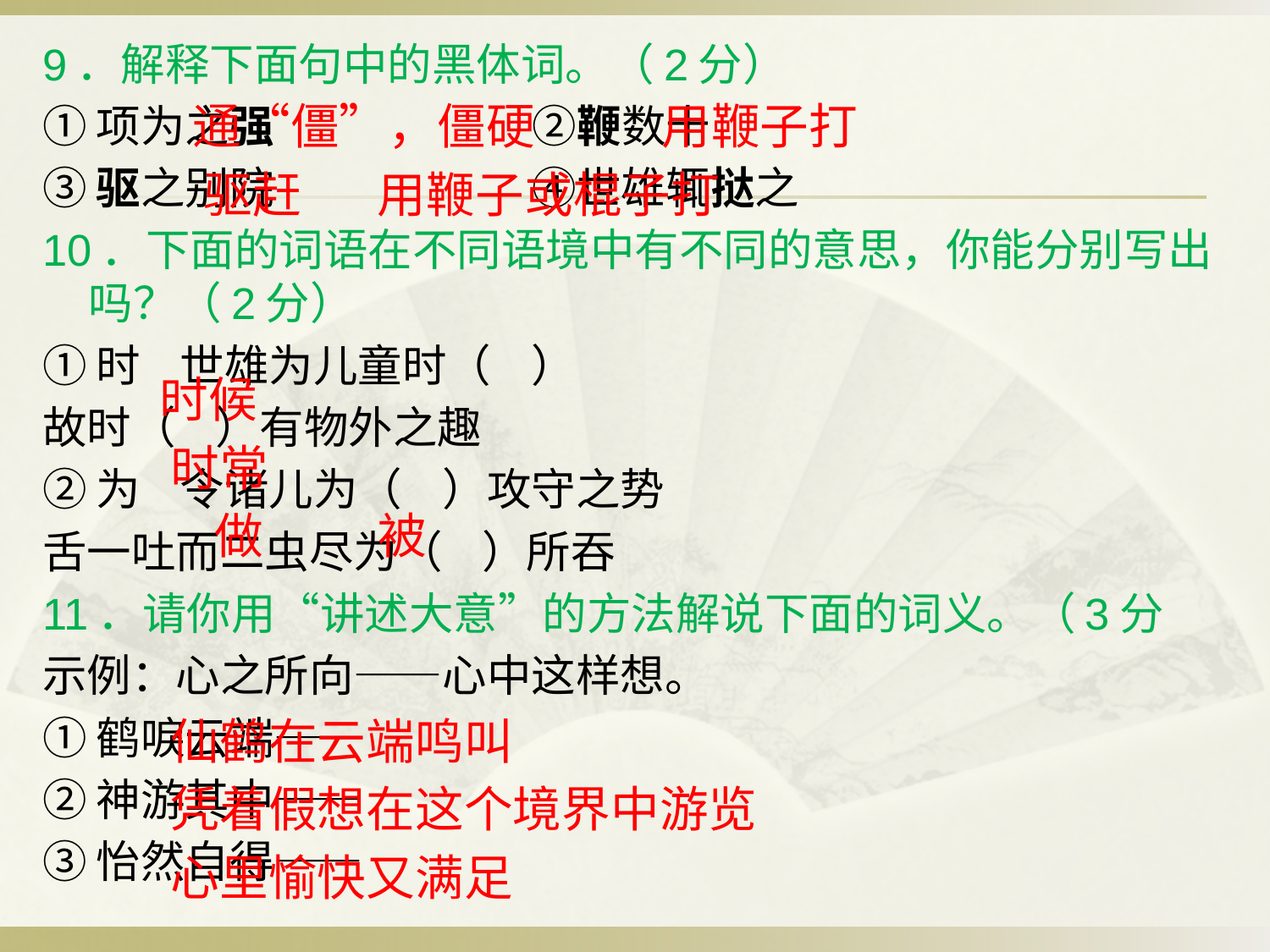

9．解释下面句中的黑体词。（2分）
①项为之强                          ②鞭数十
③驱之别院                          ④世雄辄挞之
10．下面的词语在不同语境中有不同的意思，你能分别写出吗？（2分）
①时    世雄为儿童时（    ）
故时（    ）有物外之趣
②为    令诸儿为（    ）攻守之势
舌一吐而二虫尽为（    ）所吞
11．请你用“讲述大意”的方法解说下面的词义。（3分
示例：心之所向——心中这样想。
①鹤唳云端——
②神游其中——
③怡然自得——

		        通“僵”，僵硬  	      用鞭子打
		         驱赶  				   用鞭子或棍子打

				     时候
	      时常
			          做 									   被

			      仙鹤在云端鸣叫
			      凭着假想在这个境界中游览
			      心里愉快又满足